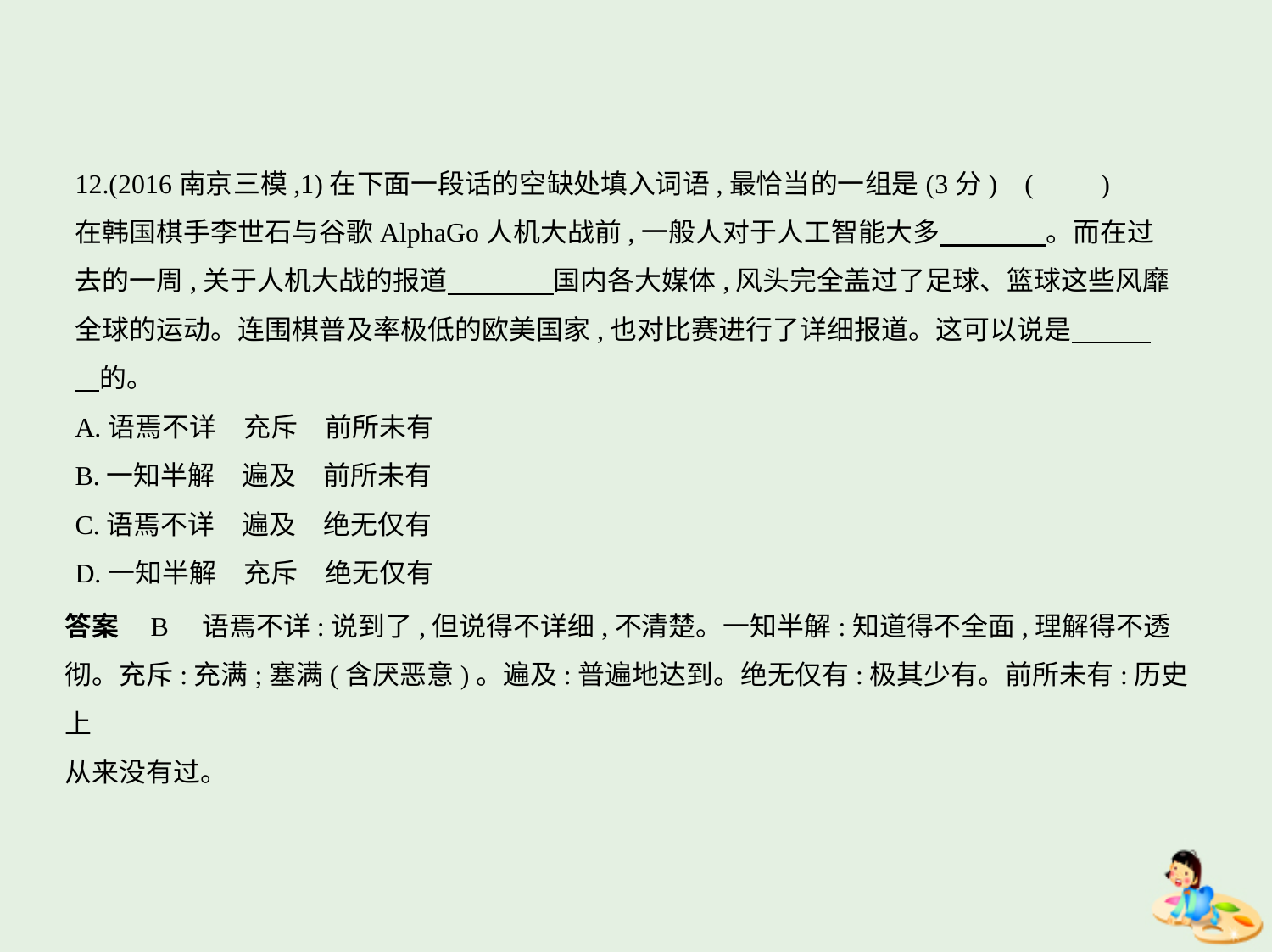

12.(2016南京三模,1)在下面一段话的空缺处填入词语,最恰当的一组是(3分) (　　)
在韩国棋手李世石与谷歌AlphaGo人机大战前,一般人对于人工智能大多　　　    。而在过
去的一周,关于人机大战的报道　　　    国内各大媒体,风头完全盖过了足球、篮球这些风靡
全球的运动。连围棋普及率极低的欧美国家,也对比赛进行了详细报道。这可以说是　　    
    的。
A.语焉不详　充斥　前所未有
B.一知半解　遍及　前所未有
C.语焉不详　遍及　绝无仅有
D.一知半解　充斥　绝无仅有
答案    B　语焉不详:说到了,但说得不详细,不清楚。一知半解:知道得不全面,理解得不透
彻。充斥:充满;塞满(含厌恶意)。遍及:普遍地达到。绝无仅有:极其少有。前所未有:历史上
从来没有过。